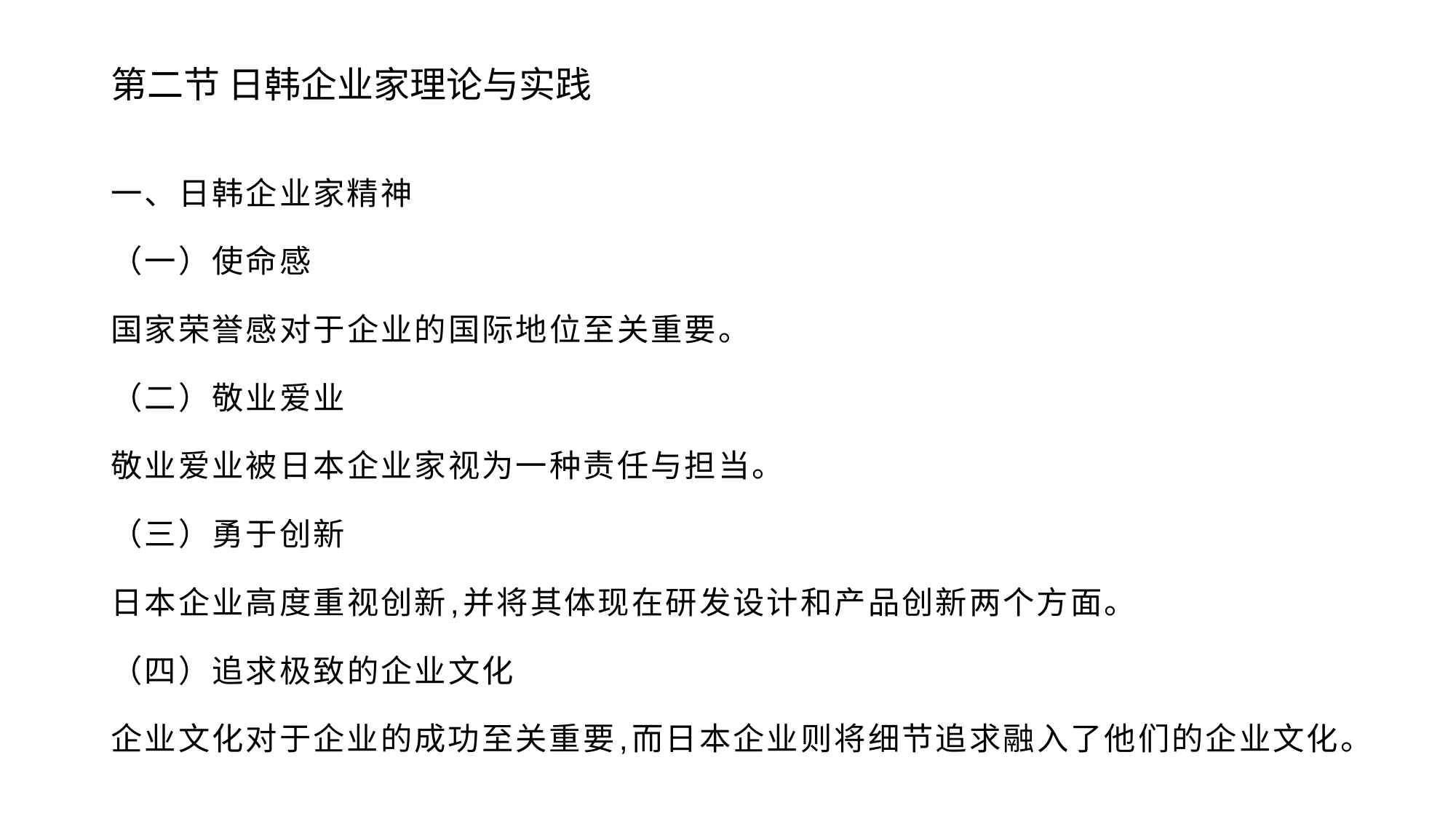

# 第二节 日韩企业家理论与实践
一、日韩企业家精神
（一）使命感
国家荣誉感对于企业的国际地位至关重要。
（二）敬业爱业
敬业爱业被日本企业家视为一种责任与担当。
（三）勇于创新
日本企业高度重视创新,并将其体现在研发设计和产品创新两个方面。
（四）追求极致的企业文化
企业文化对于企业的成功至关重要,而日本企业则将细节追求融入了他们的企业文化。